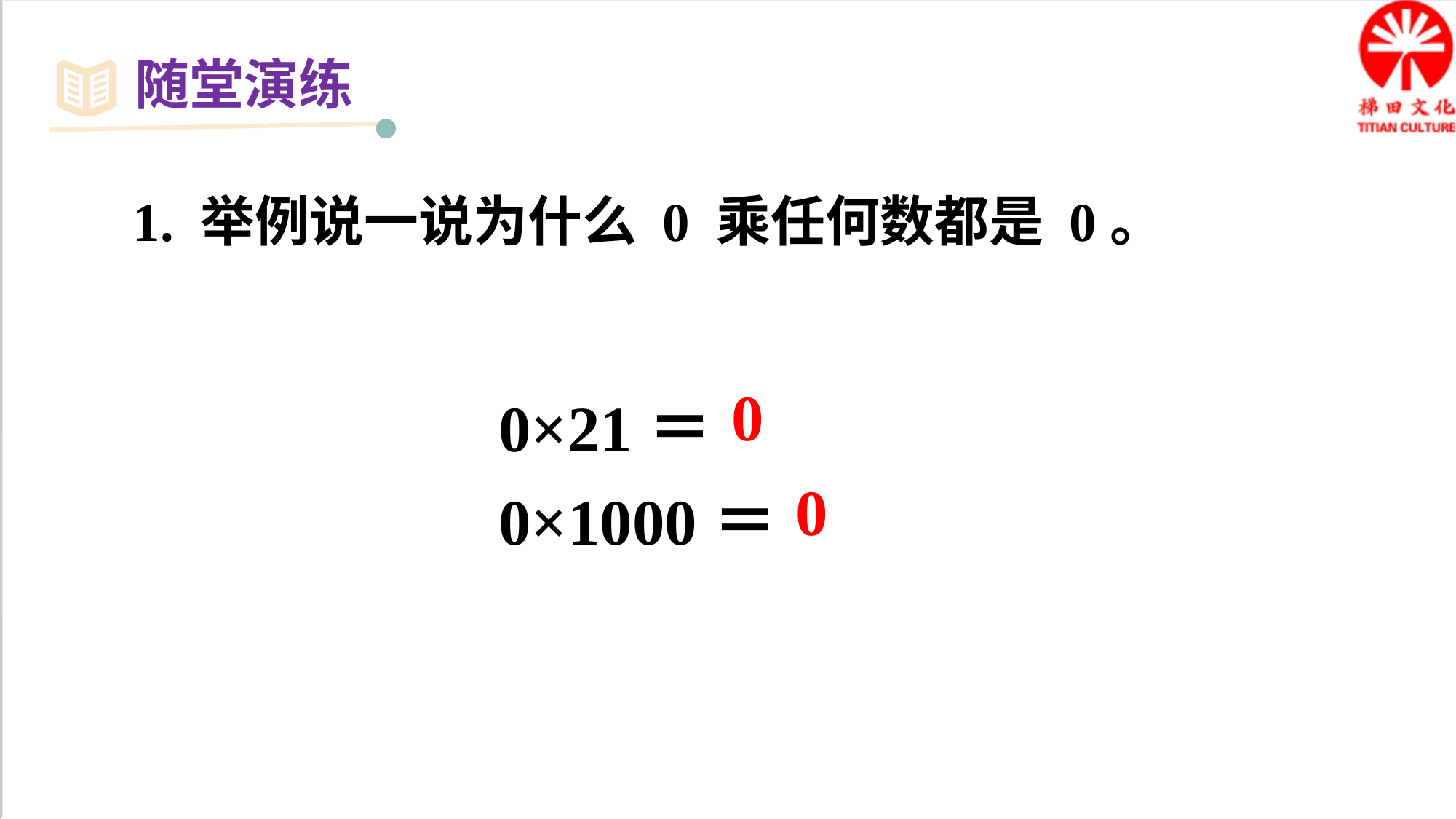

随堂演练

1. 举例说一说为什么 0 乘任何数都是 0。
0×21＝
0×1000＝
0
0